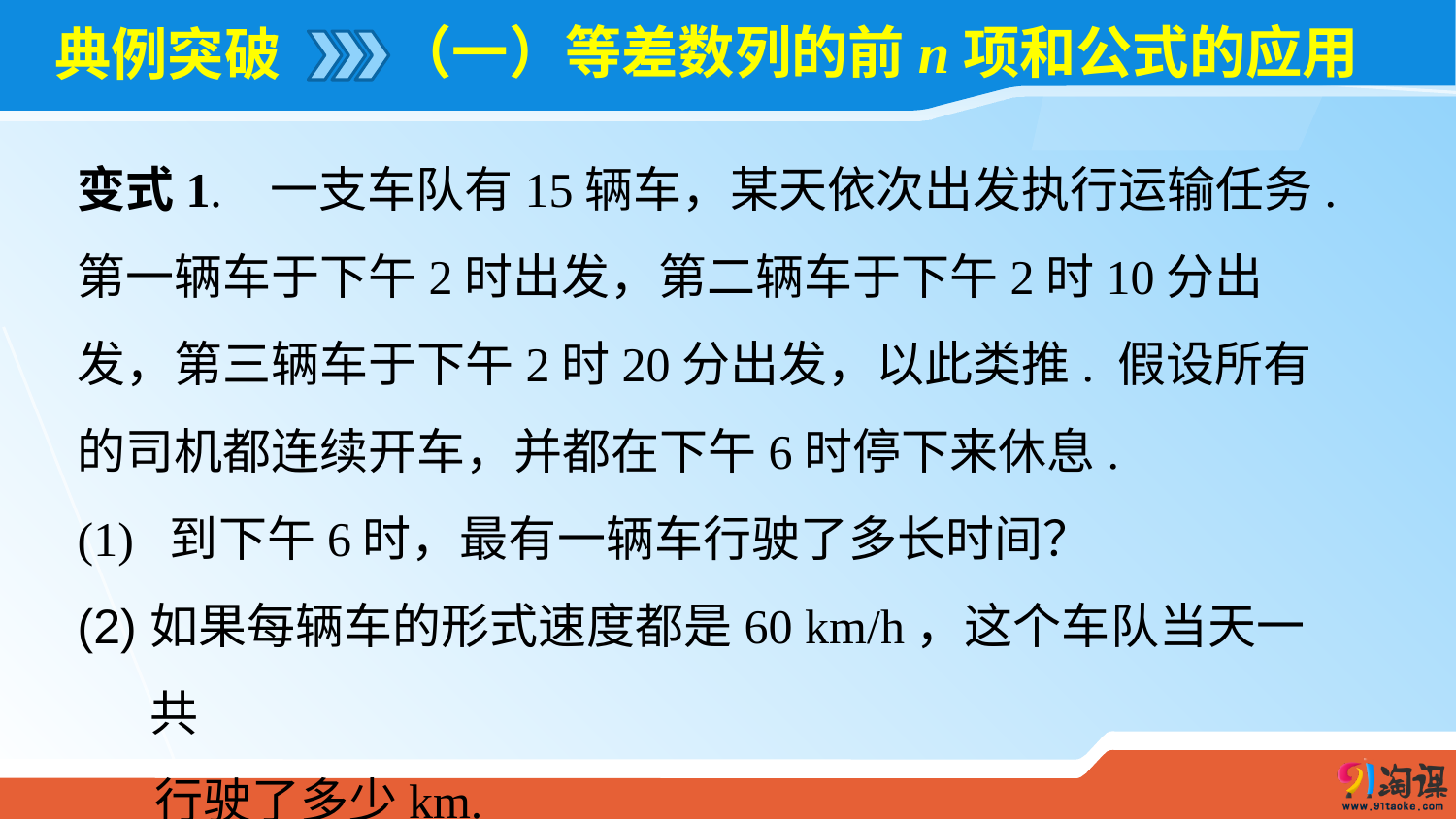

（一）等差数列的前n项和公式的应用
# 典例突破
变式1.   一支车队有15辆车，某天依次出发执行运输任务. 第一辆车于下午2时出发，第二辆车于下午2时10分出发，第三辆车于下午2时20分出发，以此类推. 假设所有的司机都连续开车，并都在下午6时停下来休息.
(1)  到下午6时，最有一辆车行驶了多长时间？
如果每辆车的形式速度都是60 km/h，这个车队当天一共
      行驶了多少km.